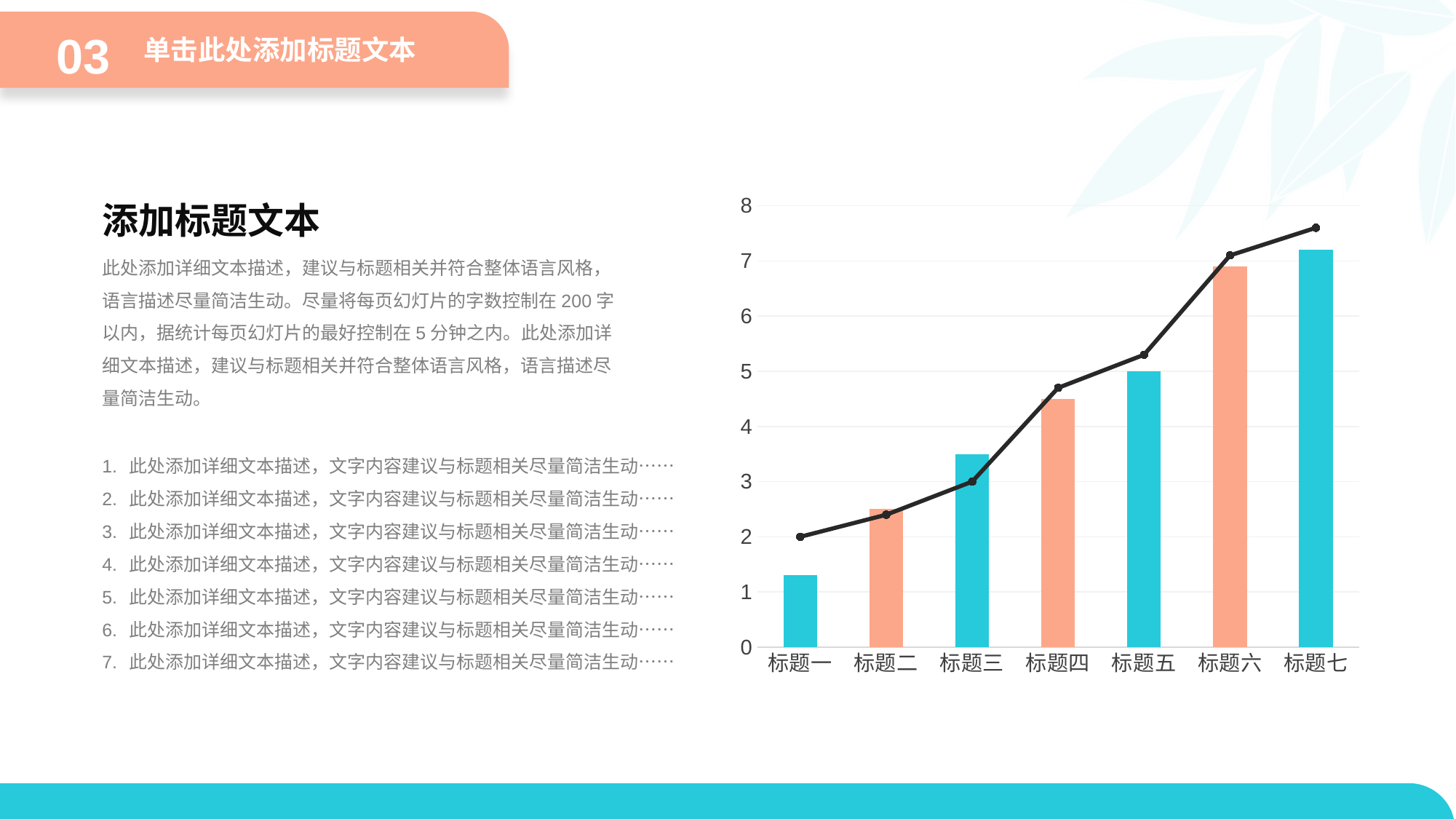

03
单击此处添加标题文本

### Chart

| Category | 系列 1 | 系列 12 |
|---|---|---|
| 标题一 | 1.3 | 2.0 |
| 标题二 | 2.5 | 2.4 |
| 标题三 | 3.5 | 3.0 |
| 标题四 | 4.5 | 4.7 |
| 标题五 | 5.0 | 5.3 |
| 标题六 | 6.9 | 7.1 |
| 标题七 | 7.2 | 7.6 |
添加标题文本
此处添加详细文本描述，建议与标题相关并符合整体语言风格，语言描述尽量简洁生动。尽量将每页幻灯片的字数控制在200字以内，据统计每页幻灯片的最好控制在5分钟之内。此处添加详细文本描述，建议与标题相关并符合整体语言风格，语言描述尽量简洁生动。
此处添加详细文本描述，文字内容建议与标题相关尽量简洁生动……
此处添加详细文本描述，文字内容建议与标题相关尽量简洁生动……
此处添加详细文本描述，文字内容建议与标题相关尽量简洁生动……
此处添加详细文本描述，文字内容建议与标题相关尽量简洁生动……
此处添加详细文本描述，文字内容建议与标题相关尽量简洁生动……
此处添加详细文本描述，文字内容建议与标题相关尽量简洁生动……
此处添加详细文本描述，文字内容建议与标题相关尽量简洁生动……